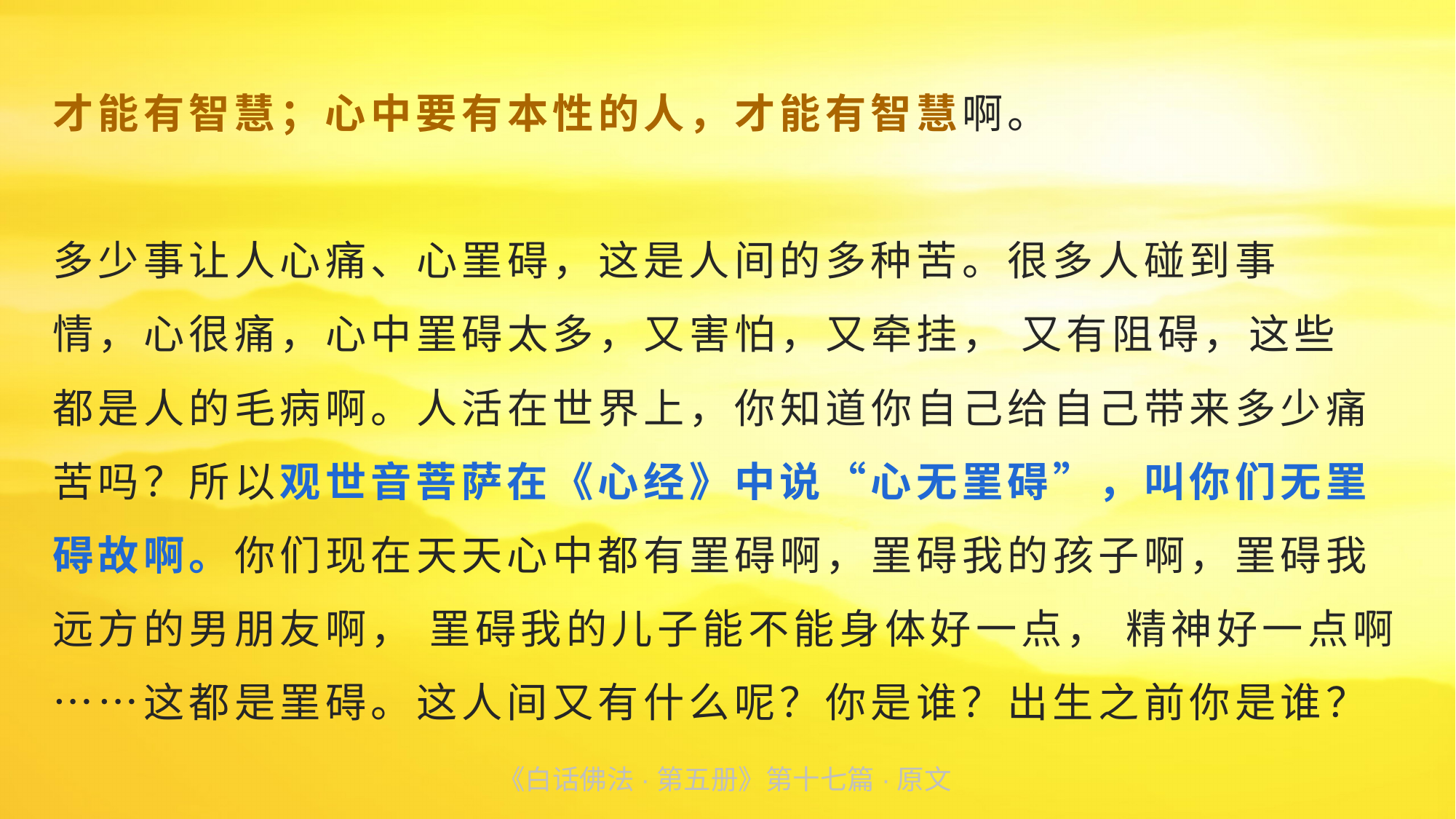

才能有智慧；心中要有本性的人，才能有智慧啊。

多少事让人心痛、心罣碍，这是人间的多种苦。很多人碰到事
情，心很痛，心中罣碍太多，又害怕，又牵挂， 又有阻碍，这些
都是人的毛病啊。人活在世界上，你知道你自己给自己带来多少痛苦吗？所以观世音菩萨在《心经》中说“心无罣碍”，叫你们无罣碍故啊。你们现在天天心中都有罣碍啊，罣碍我的孩子啊，罣碍我远方的男朋友啊， 罣碍我的儿子能不能身体好一点， 精神好一点啊……这都是罣碍。这人间又有什么呢？你是谁？出生之前你是谁？
《白话佛法·第五册》第十七篇·原文